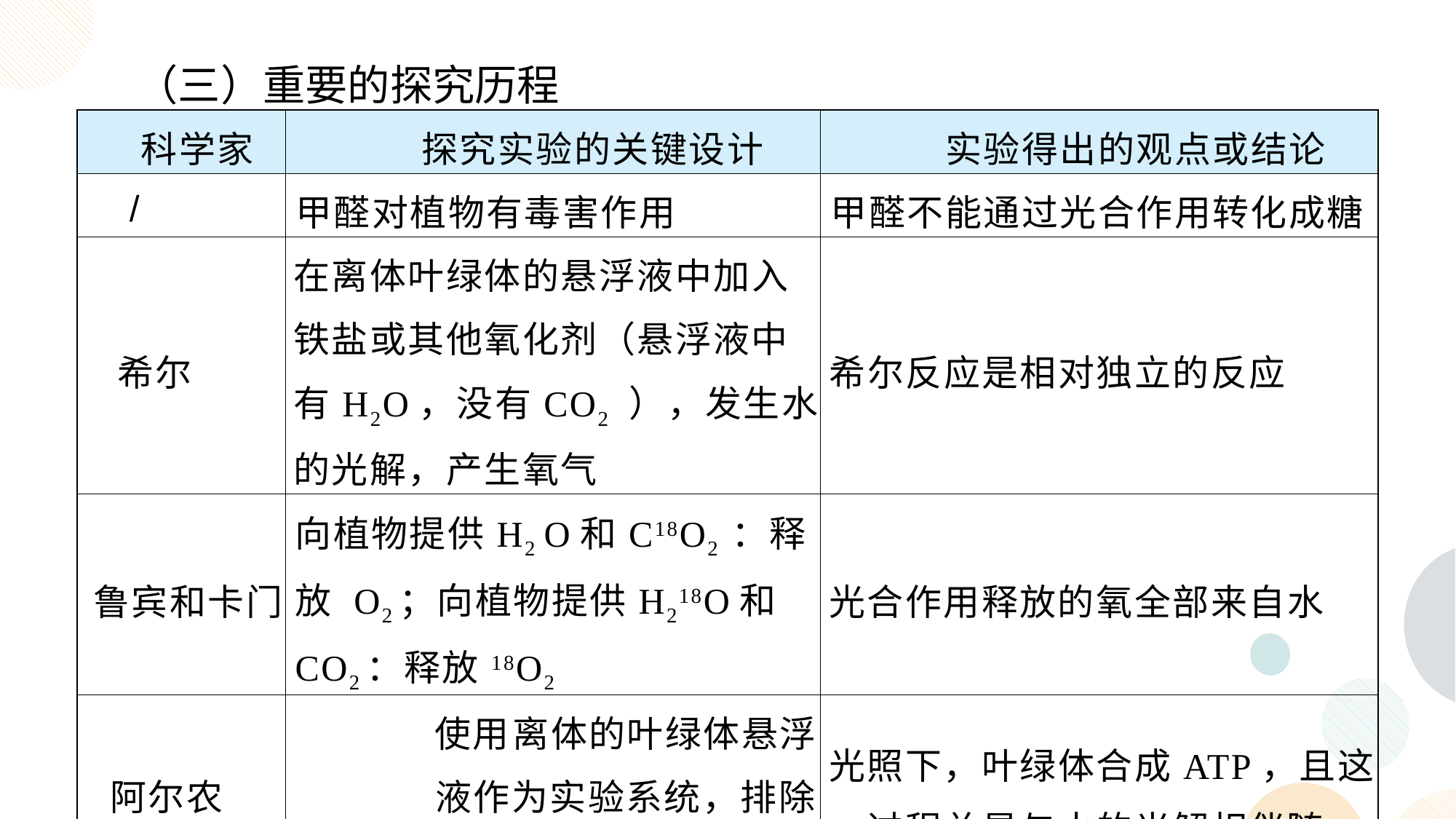

（三）重要的探究历程
| 科学家 | 探究实验的关键设计 | 实验得出的观点或结论 |
| --- | --- | --- |
| / | 甲醛对植物有毒害作用 | 甲醛不能通过光合作用转化成糖 |
| 希尔 | 在离体叶绿体的悬浮液中加入铁盐或其他氧化剂（悬浮液中有H2O，没有CO2 ），发生水的光解，产生氧气 | 希尔反应是相对独立的反应 |
| 鲁宾和卡门 | 向植物提供H2 O和C18O2 ：释放 O2；向植物提供H218O和CO2：释放18O2 | 光合作用释放的氧全部来自水 |
| 阿尔农 | 使用‌离体的叶绿体‌悬浮液作为实验系统，排除其他细胞器的干扰 | 光照下，叶绿体合成ATP，且这一过程总是与水的光解相伴随 |